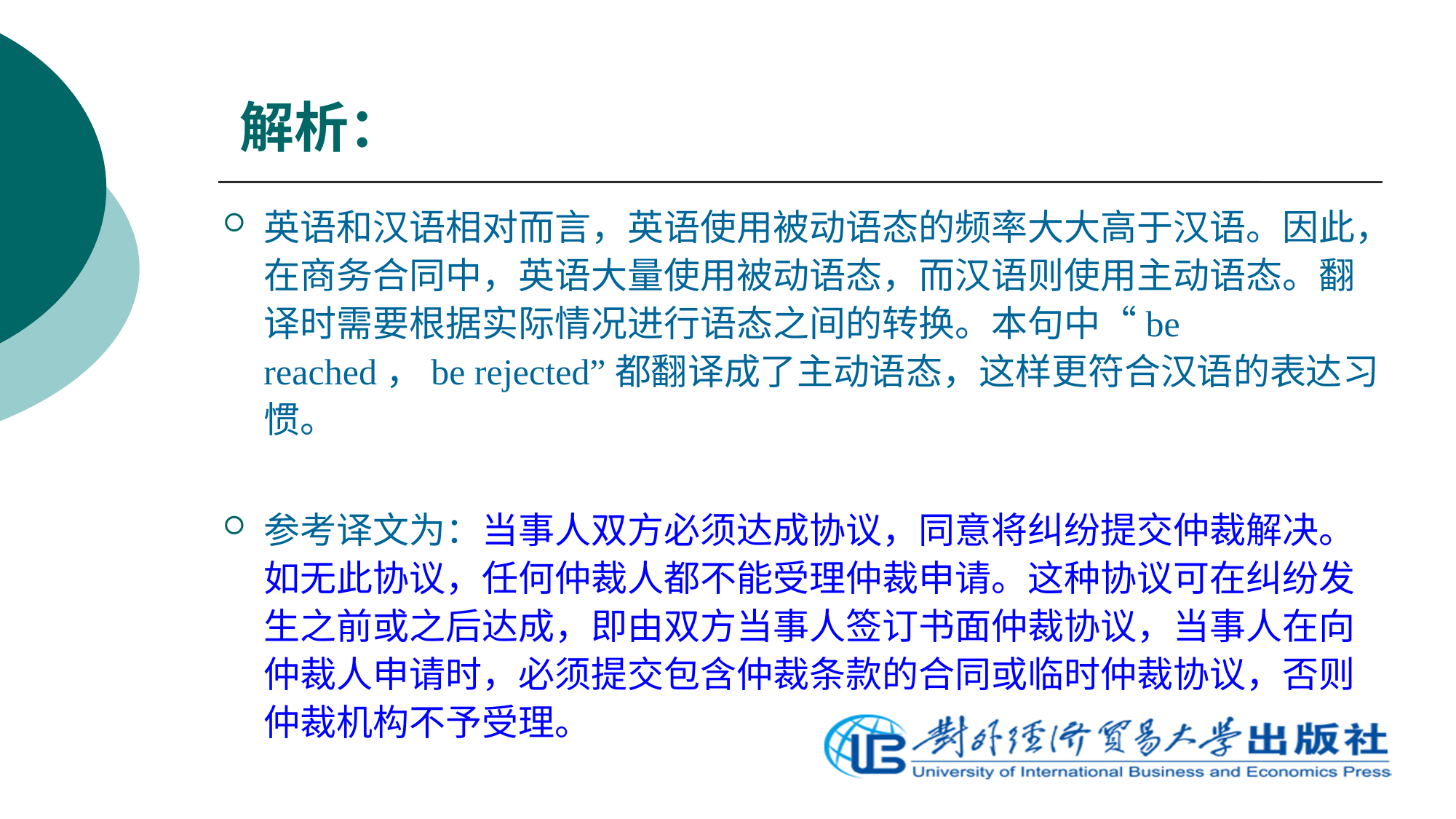

# 解析：
英语和汉语相对而言，英语使用被动语态的频率大大高于汉语。因此，在商务合同中，英语大量使用被动语态，而汉语则使用主动语态。翻译时需要根据实际情况进行语态之间的转换。本句中“be reached，be rejected”都翻译成了主动语态，这样更符合汉语的表达习惯。

参考译文为：当事人双方必须达成协议，同意将纠纷提交仲裁解决。如无此协议，任何仲裁人都不能受理仲裁申请。这种协议可在纠纷发生之前或之后达成，即由双方当事人签订书面仲裁协议，当事人在向仲裁人申请时，必须提交包含仲裁条款的合同或临时仲裁协议，否则仲裁机构不予受理。